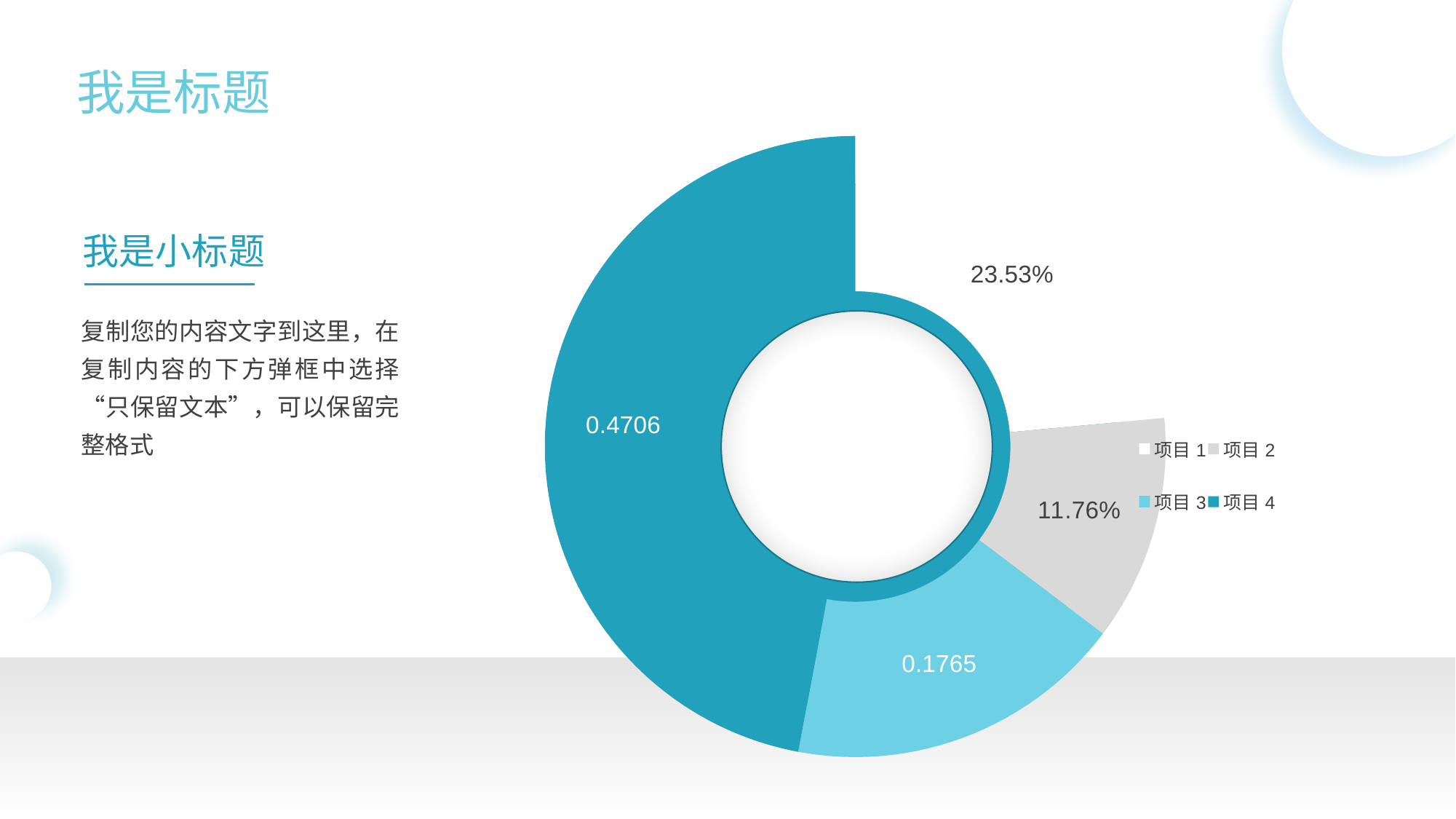

我是标题

### Chart

| Category | 系列 1 |
|---|---|
| 项目1 | 0.2353 |
| 项目2 | 0.1176 |
| 项目3 | 0.1765 |
| 项目4 | 0.4706 |
我是小标题
复制您的内容文字到这里，在复制内容的下方弹框中选择“只保留文本”，可以保留完整格式